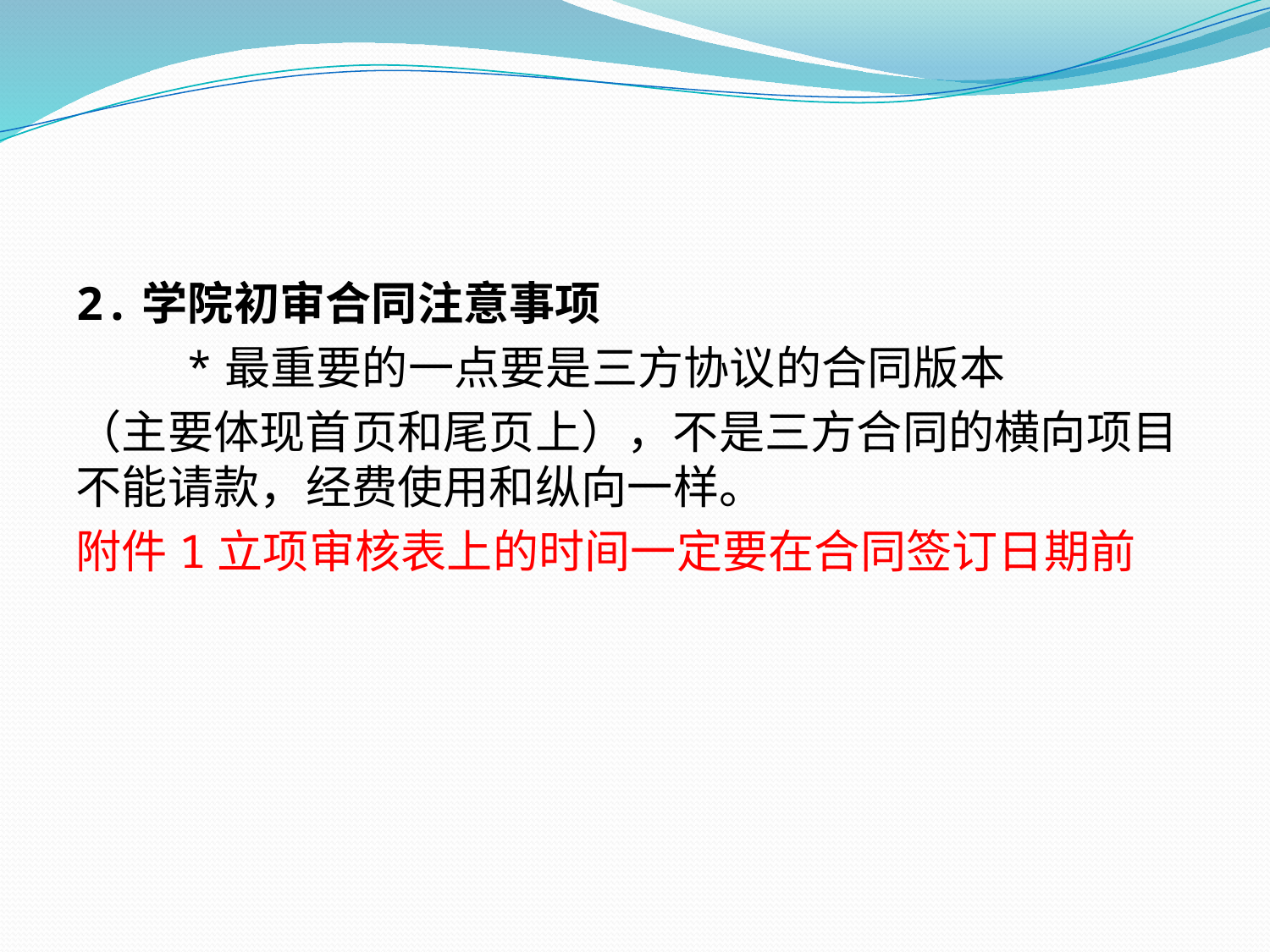

#
2.学院初审合同注意事项
    *最重要的一点要是三方协议的合同版本
（主要体现首页和尾页上），不是三方合同的横向项目不能请款，经费使用和纵向一样。
附件1立项审核表上的时间一定要在合同签订日期前